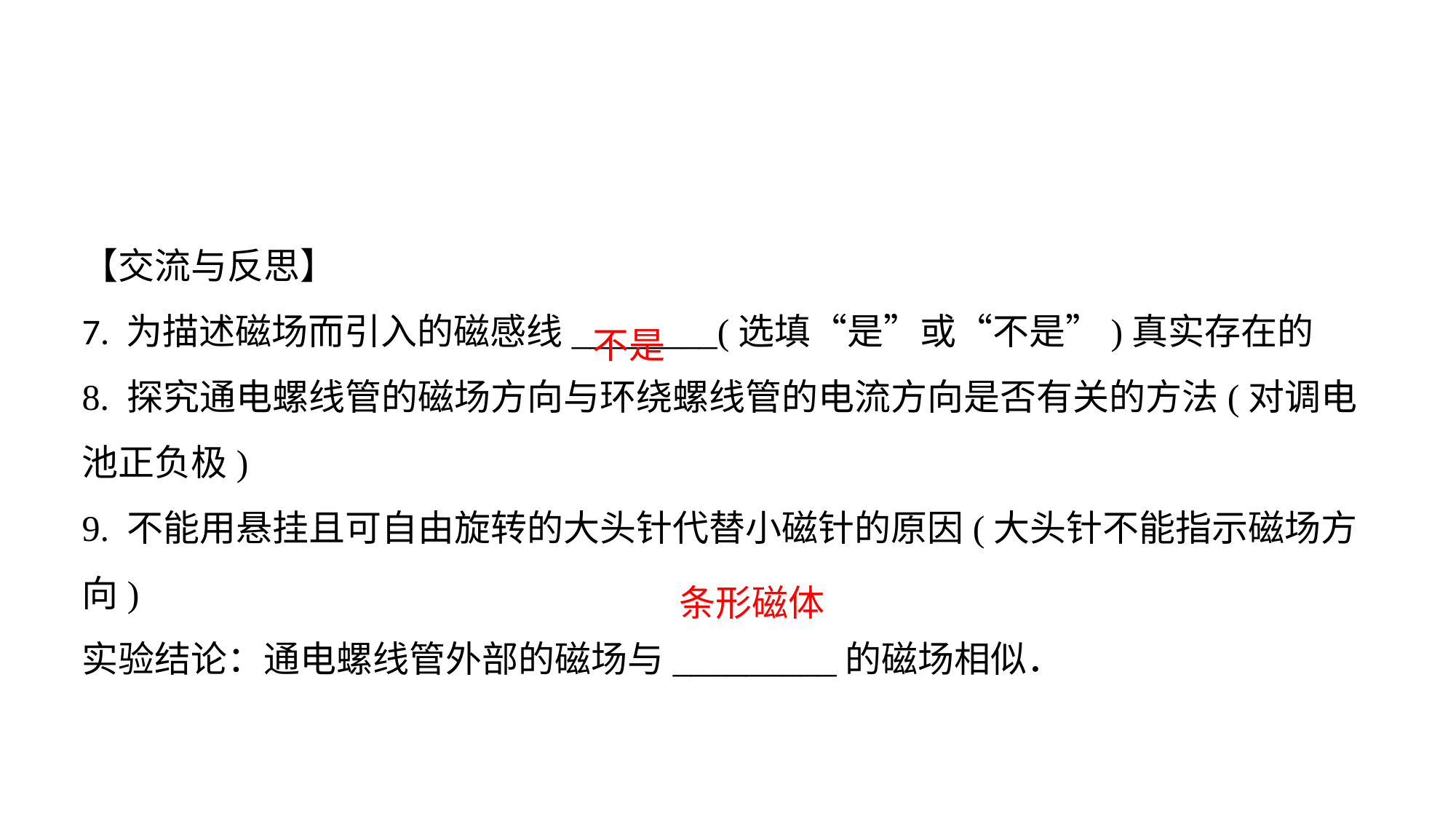

【交流与反思】7. 为描述磁场而引入的磁感线________(选填“是”或“不是”)真实存在的
8. 探究通电螺线管的磁场方向与环绕螺线管的电流方向是否有关的方法(对调电池正负极)9. 不能用悬挂且可自由旋转的大头针代替小磁针的原因(大头针不能指示磁场方向)实验结论：通电螺线管外部的磁场与_________的磁场相似．
不是
条形磁体